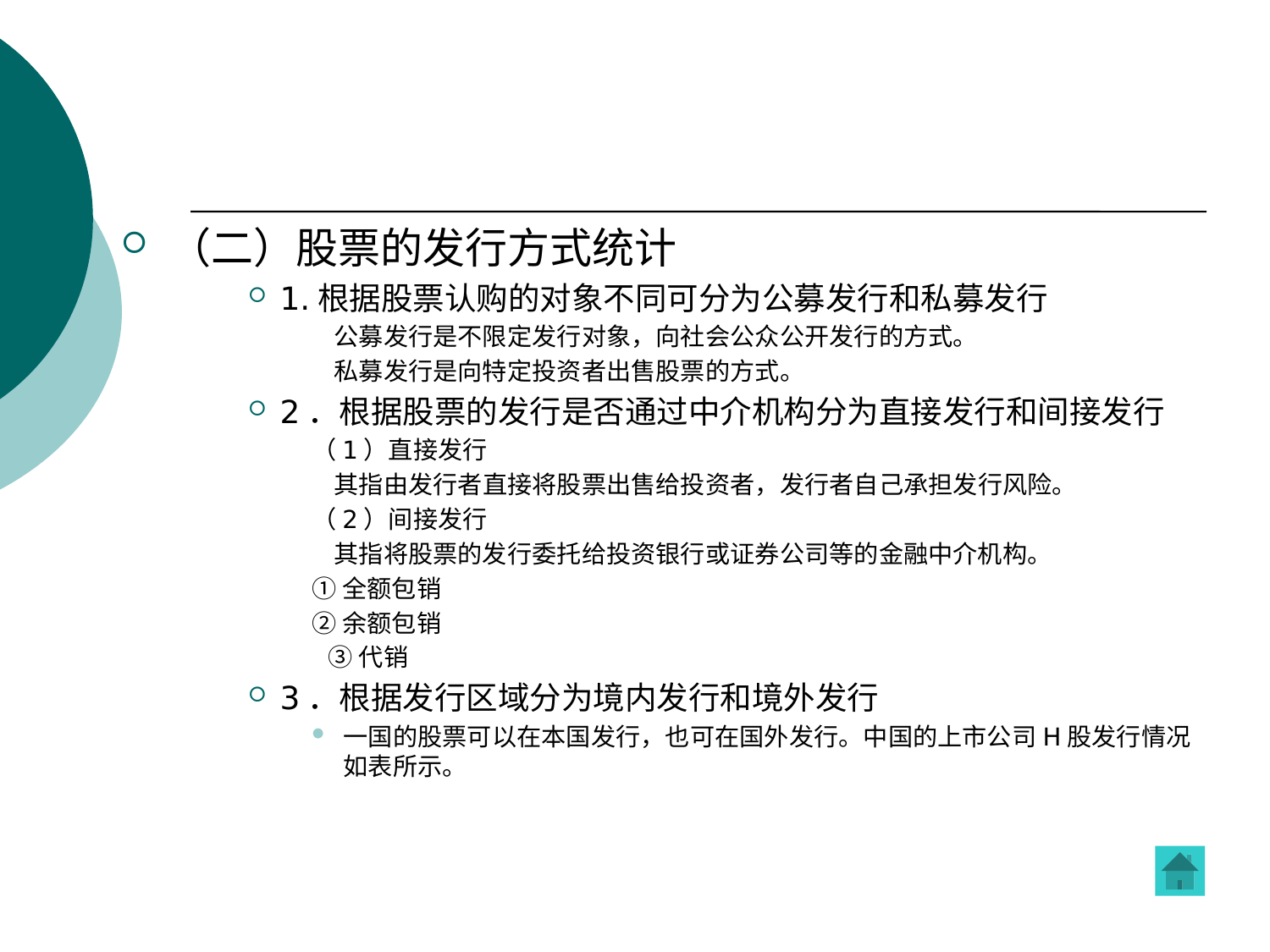

（二）股票的发行方式统计
1.根据股票认购的对象不同可分为公募发行和私募发行
   公募发行是不限定发行对象，向社会公众公开发行的方式。
   私募发行是向特定投资者出售股票的方式。
2．根据股票的发行是否通过中介机构分为直接发行和间接发行
（1）直接发行
   其指由发行者直接将股票出售给投资者，发行者自己承担发行风险。
（2）间接发行
   其指将股票的发行委托给投资银行或证券公司等的金融中介机构。
①全额包销
②余额包销
   ③代销
3．根据发行区域分为境内发行和境外发行
一国的股票可以在本国发行，也可在国外发行。中国的上市公司H股发行情况如表所示。